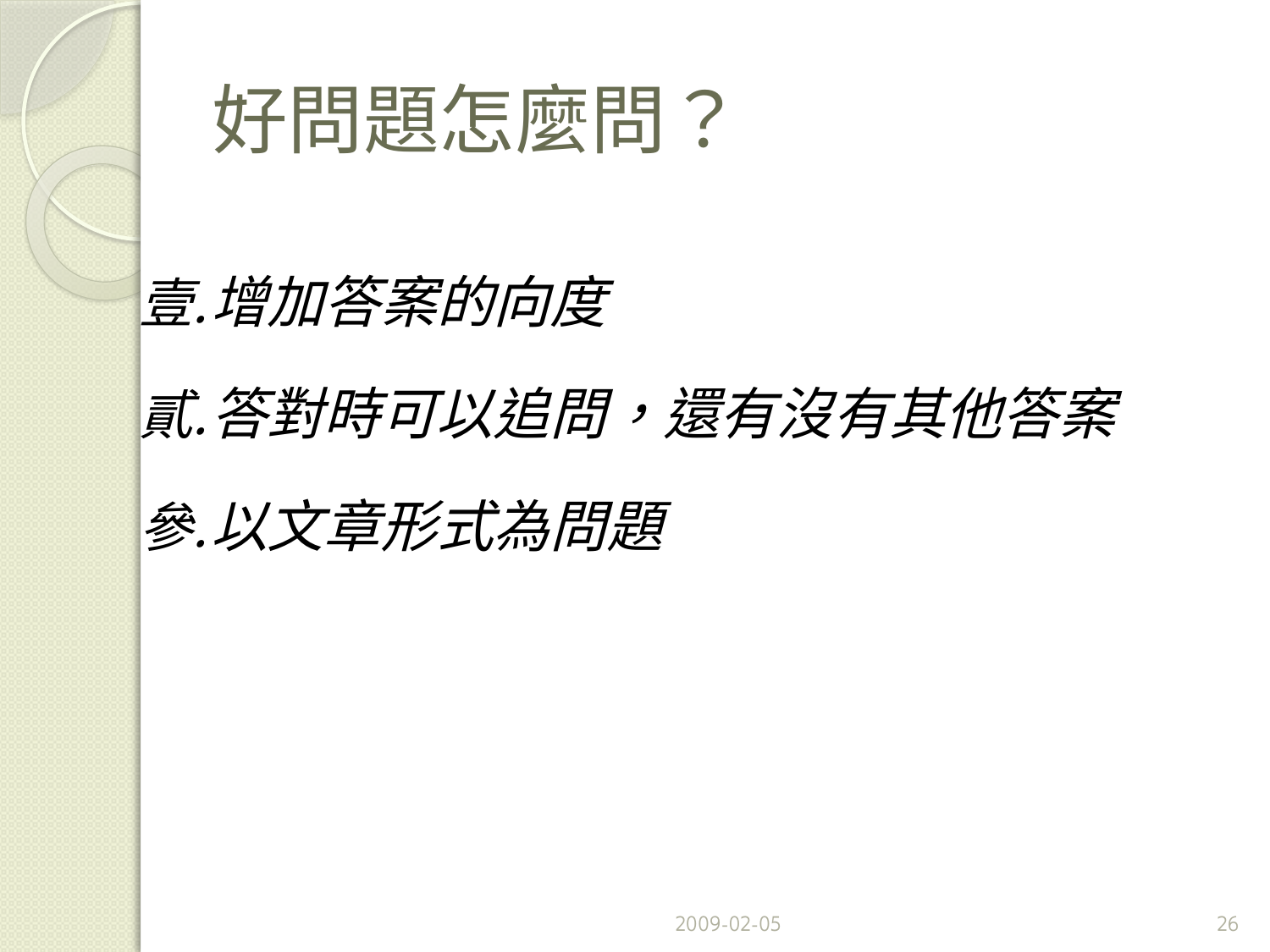

# 好問題怎麼問？
增加答案的向度
答對時可以追問，還有沒有其他答案
以文章形式為問題
2009-02-05
26